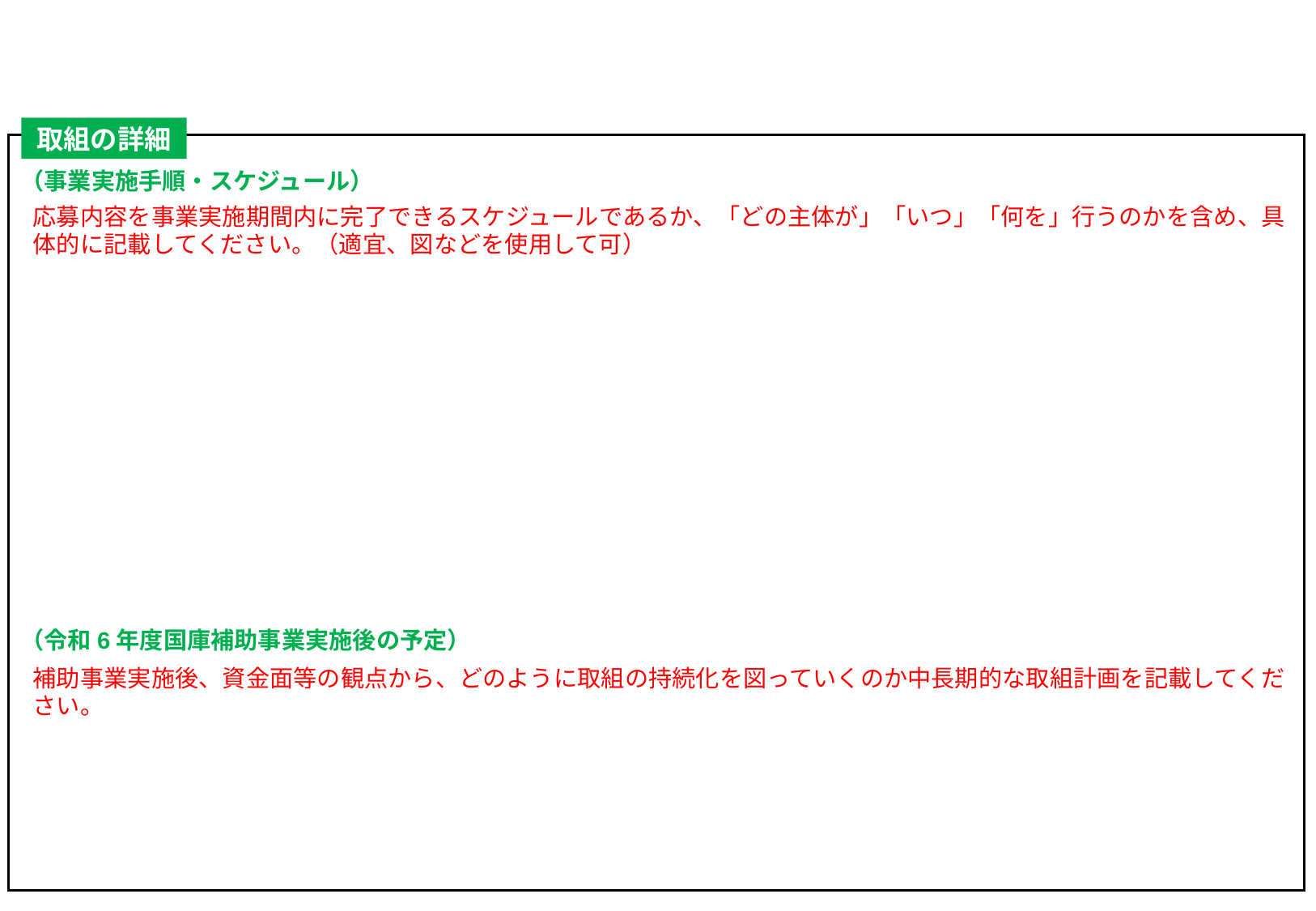

取組の詳細

（事業実施手順・スケジュール）

（令和6年度国庫補助事業実施後の予定）
応募内容を事業実施期間内に完了できるスケジュールであるか、「どの主体が」「いつ」「何を」行うのかを含め、具体的に記載してください。（適宜、図などを使用して可）
補助事業実施後、資金面等の観点から、どのように取組の持続化を図っていくのか中長期的な取組計画を記載してください。